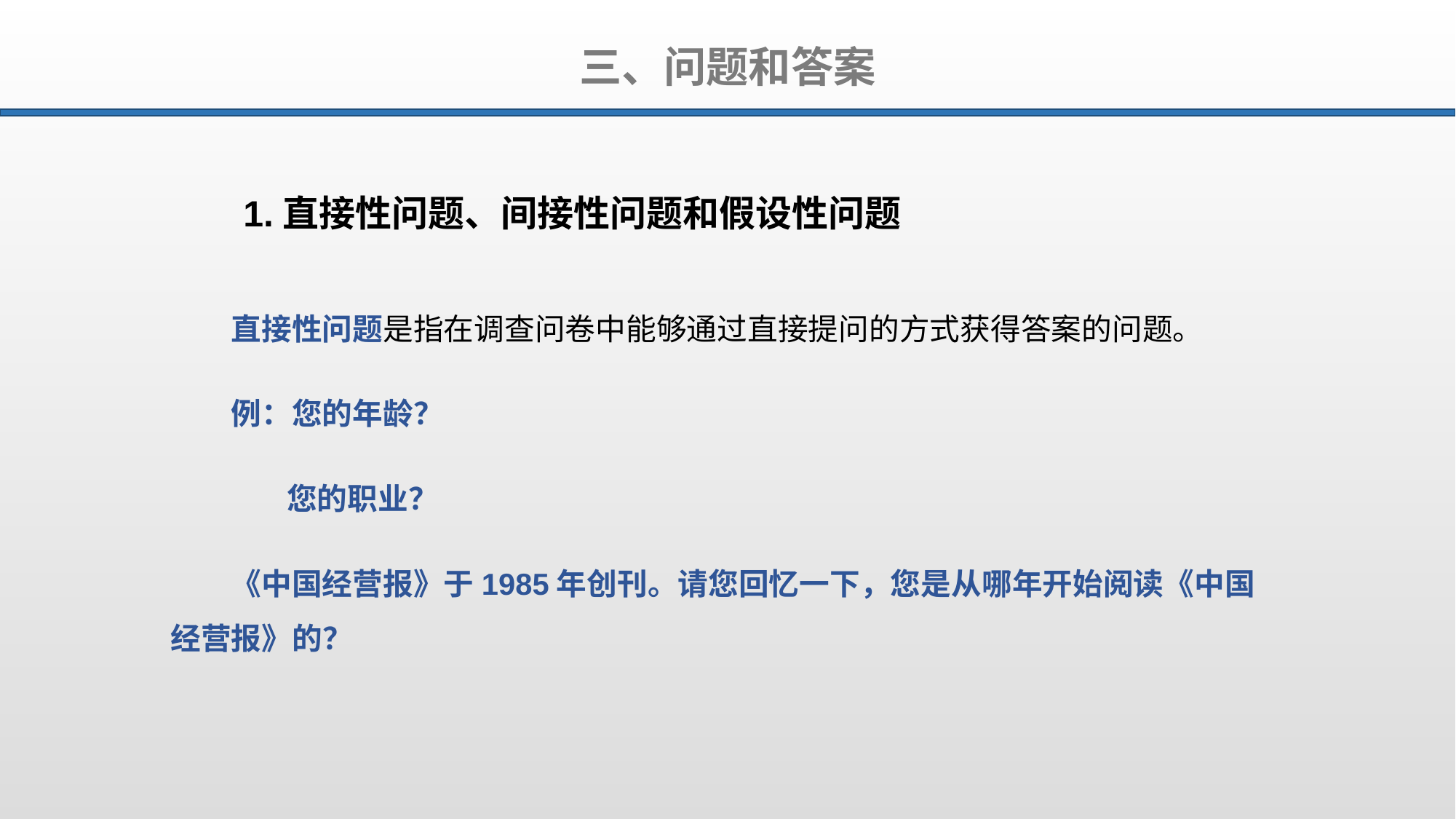

三、问题和答案

1.直接性问题、间接性问题和假设性问题
直接性问题是指在调查问卷中能够通过直接提问的方式获得答案的问题。
例：您的年龄？
       您的职业？
《中国经营报》于1985年创刊。请您回忆一下，您是从哪年开始阅读《中国经营报》的？